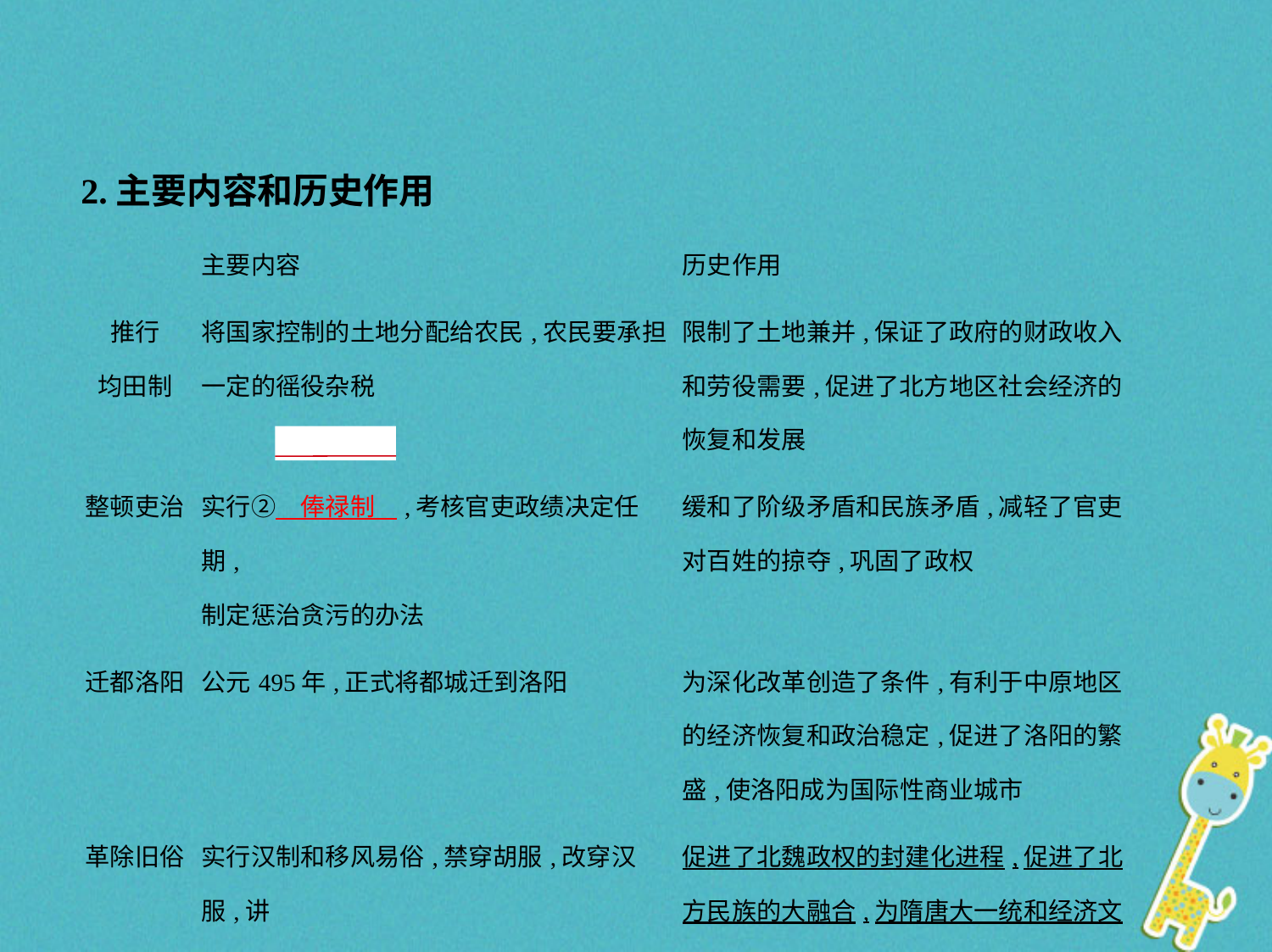

2.主要内容和历史作用
|  | 主要内容 | 历史作用 |
| --- | --- | --- |
| 推行 均田制 | 将国家控制的土地分配给农民,农民要承担一定的徭役杂税 | 限制了土地兼并,保证了政府的财政收入和劳役需要,促进了北方地区社会经济的恢复和发展 |
| 整顿吏治 | 实行②　俸禄制    ,考核官吏政绩决定任期, 制定惩治贪污的办法 | 缓和了阶级矛盾和民族矛盾,减轻了官吏对百姓的掠夺,巩固了政权 |
| 迁都洛阳 | 公元495年,正式将都城迁到洛阳 | 为深化改革创造了条件,有利于中原地区的经济恢复和政治稳定,促进了洛阳的繁盛,使洛阳成为国际性商业城市 |
| 革除旧俗 | 实行汉制和移风易俗,禁穿胡服,改穿汉服,讲 汉话,改汉姓,与汉族通婚 | 促进了北魏政权的封建化进程,促进了北方民族的大融合,为隋唐大一统和经济文化的高度发展奠定了基础 |